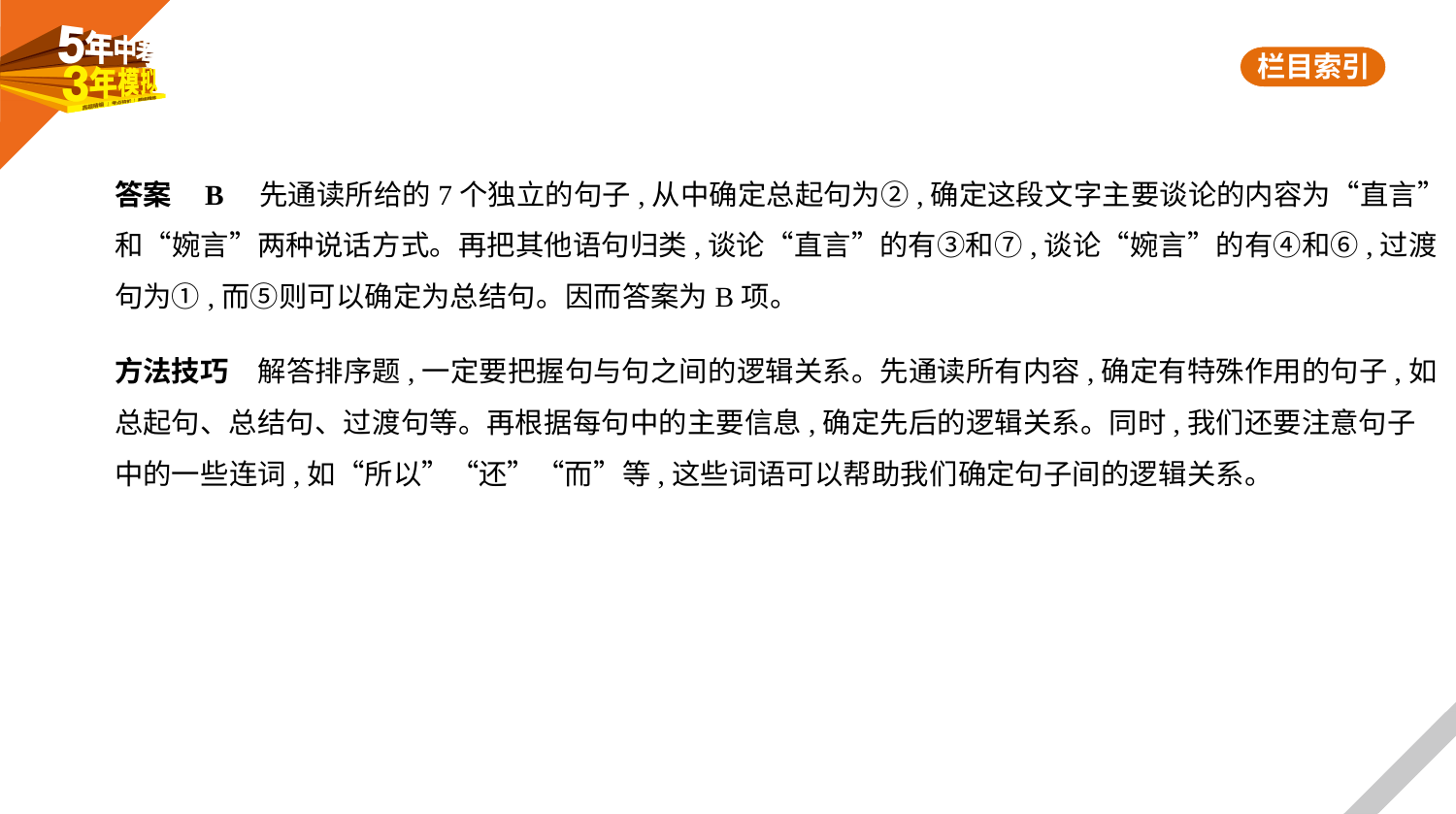

答案    B　先通读所给的7个独立的句子,从中确定总起句为②,确定这段文字主要谈论的内容为“直言”
和“婉言”两种说话方式。再把其他语句归类,谈论“直言”的有③和⑦,谈论“婉言”的有④和⑥,过渡
句为①,而⑤则可以确定为总结句。因而答案为B项。
方法技巧　解答排序题,一定要把握句与句之间的逻辑关系。先通读所有内容,确定有特殊作用的句子,如
总起句、总结句、过渡句等。再根据每句中的主要信息,确定先后的逻辑关系。同时,我们还要注意句子
中的一些连词,如“所以”“还”“而”等,这些词语可以帮助我们确定句子间的逻辑关系。